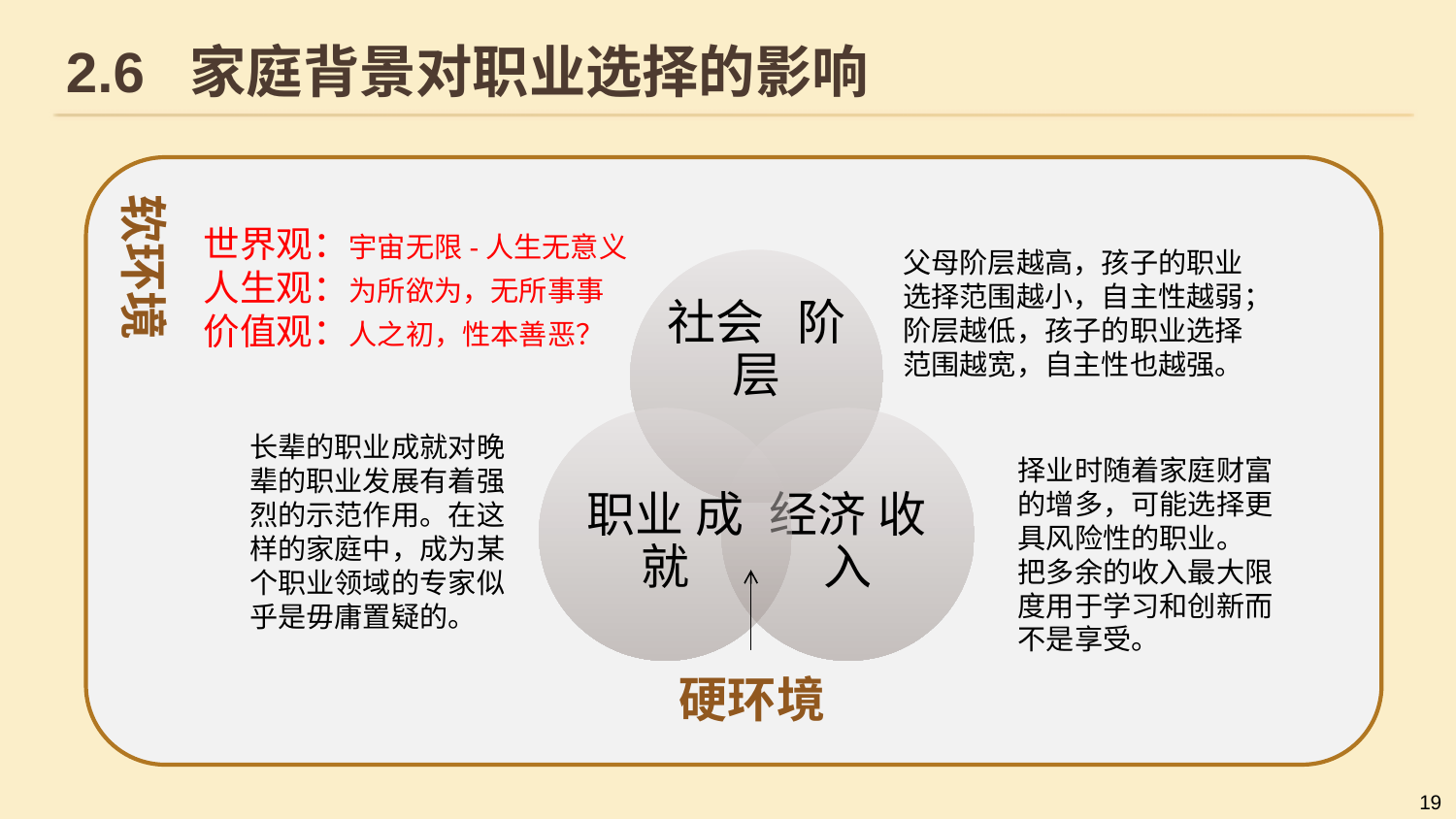

# 2.6  家庭背景对职业选择的影响
软环境
世界观：宇宙无限-人生无意义
人生观：为所欲为，无所事事
价值观：人之初，性本善恶？
社会   阶层
经济 收入
职业 成就
父母阶层越高，孩子的职业选择范围越小，自主性越弱；阶层越低，孩子的职业选择范围越宽，自主性也越强。
长辈的职业成就对晚辈的职业发展有着强烈的示范作用。在这样的家庭中，成为某个职业领域的专家似乎是毋庸置疑的。
择业时随着家庭财富的增多，可能选择更具风险性的职业。
把多余的收入最大限度用于学习和创新而不是享受。
硬环境
19